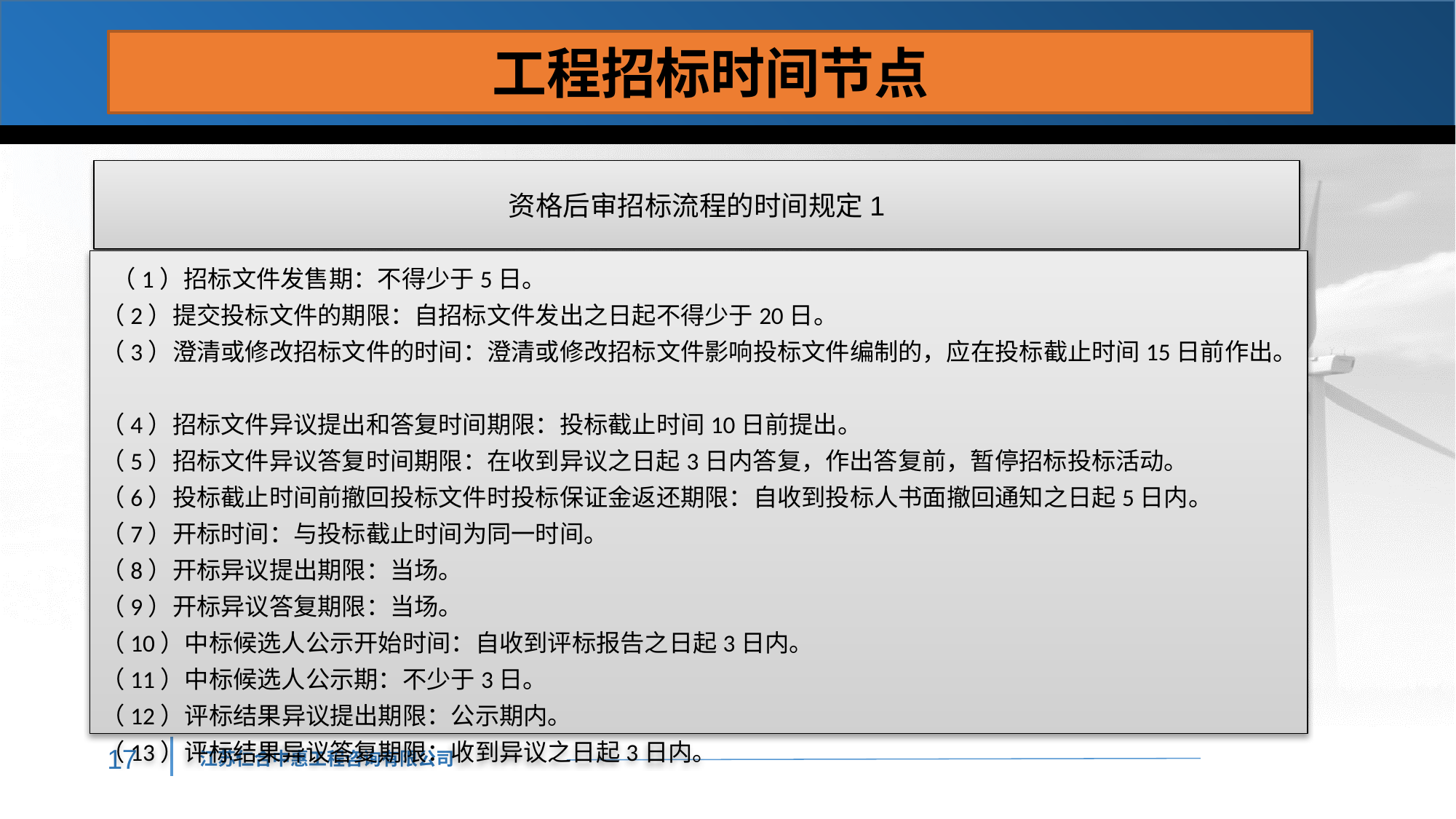

工程招标时间节点
资格后审招标流程的时间规定1
 （1）招标文件发售期：不得少于5日。
（2）提交投标文件的期限：自招标文件发出之日起不得少于20日。
（3）澄清或修改招标文件的时间：澄清或修改招标文件影响投标文件编制的，应在投标截止时间15日前作出。
（4）招标文件异议提出和答复时间期限：投标截止时间10日前提出。
（5）招标文件异议答复时间期限：在收到异议之日起3日内答复，作出答复前，暂停招标投标活动。
（6）投标截止时间前撤回投标文件时投标保证金返还期限：自收到投标人书面撤回通知之日起5日内。
（7）开标时间：与投标截止时间为同一时间。
（8）开标异议提出期限：当场。
（9）开标异议答复期限：当场。
（10）中标候选人公示开始时间：自收到评标报告之日起3日内。
（11）中标候选人公示期：不少于3日。
（12）评标结果异议提出期限：公示期内。
（13）评标结果异议答复期限：收到异议之日起3日内。

17